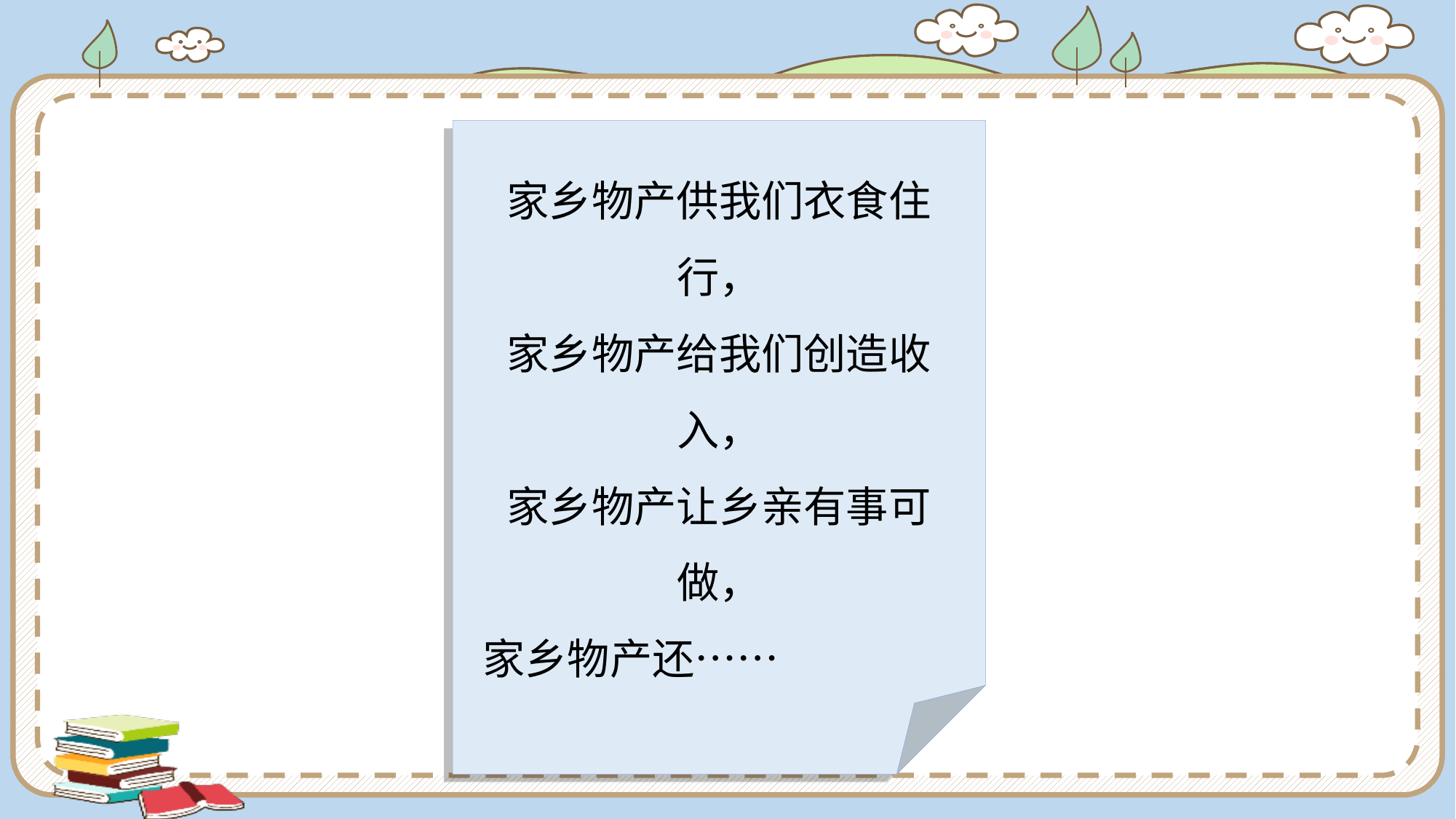

一方水土养一方人
家乡物产供我们衣食住行，
家乡物产给我们创造收入，
家乡物产让乡亲有事可做，
家乡物产还……